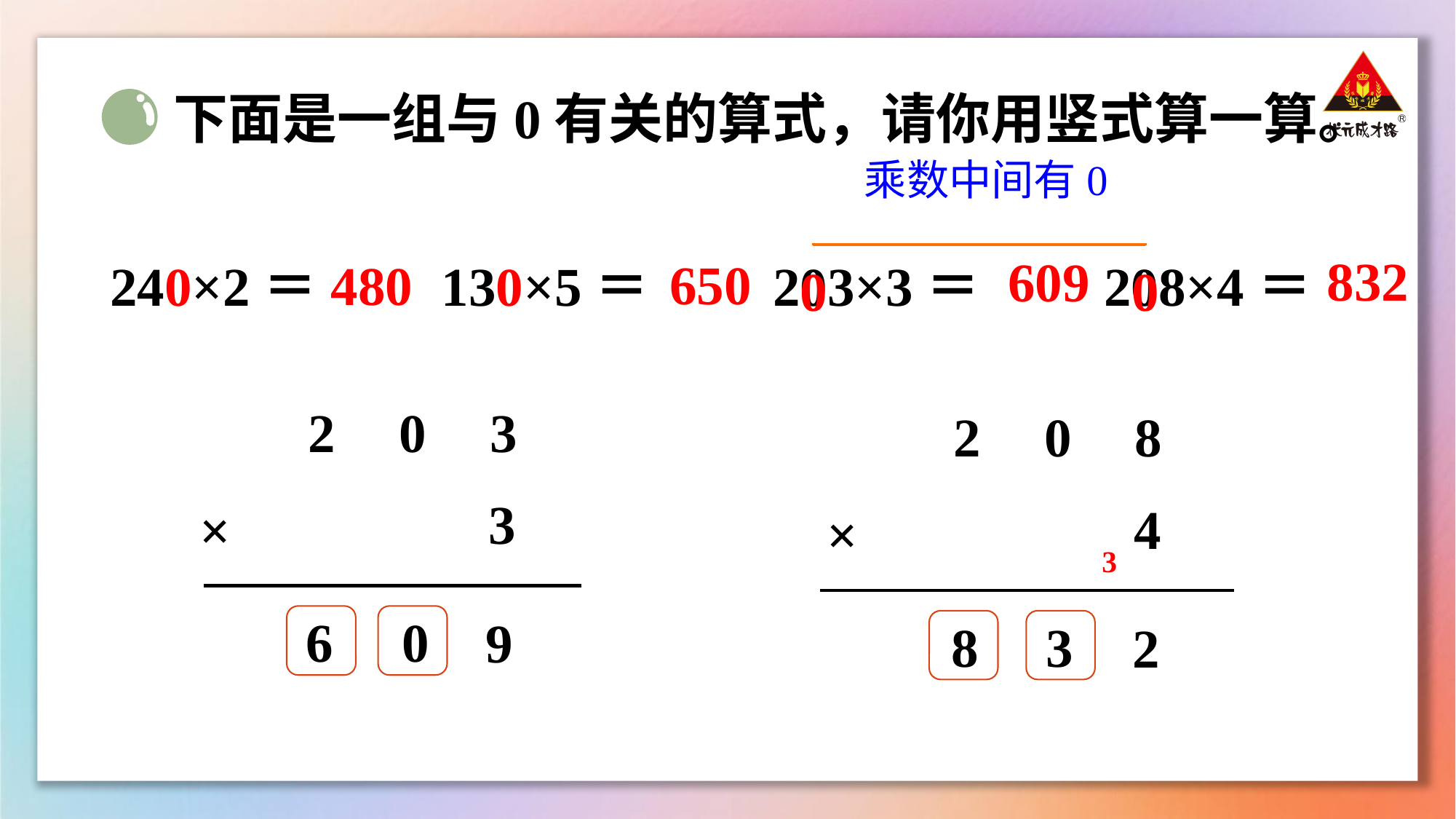

下面是一组与0有关的算式，请你用竖式算一算。

乘数中间有0
832
609
0
0
650
480
240×2＝
130×5＝
203×3＝
208×4＝
2  0  3
3
×
9

2  0  8
4
×
2

3
6
0
8
3